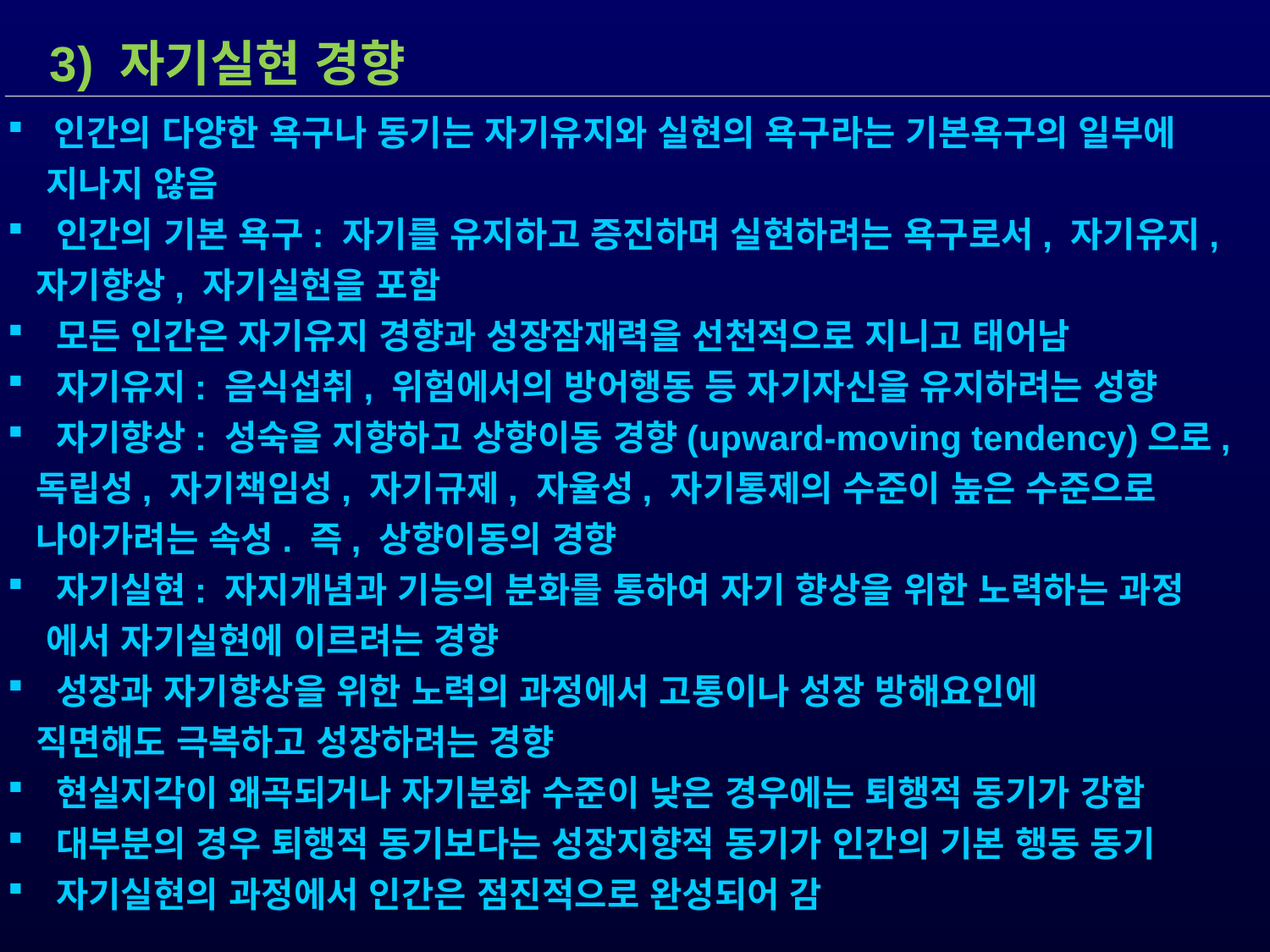

3) 자기실현 경향
 인간의 다양한 욕구나 동기는 자기유지와 실현의 욕구라는 기본욕구의 일부에
   지나지 않음
 인간의 기본 욕구: 자기를 유지하고 증진하며 실현하려는 욕구로서, 자기유지,
  자기향상, 자기실현을 포함
 모든 인간은 자기유지 경향과 성장잠재력을 선천적으로 지니고 태어남
 자기유지: 음식섭취, 위험에서의 방어행동 등 자기자신을 유지하려는 성향
 자기향상: 성숙을 지향하고 상향이동 경향(upward-moving tendency)으로,
  독립성, 자기책임성, 자기규제, 자율성, 자기통제의 수준이 높은 수준으로
  나아가려는 속성. 즉, 상향이동의 경향
 자기실현: 자지개념과 기능의 분화를 통하여 자기 향상을 위한 노력하는 과정
   에서 자기실현에 이르려는 경향
 성장과 자기향상을 위한 노력의 과정에서 고통이나 성장 방해요인에
  직면해도 극복하고 성장하려는 경향
 현실지각이 왜곡되거나 자기분화 수준이 낮은 경우에는 퇴행적 동기가 강함
 대부분의 경우 퇴행적 동기보다는 성장지향적 동기가 인간의 기본 행동 동기
 자기실현의 과정에서 인간은 점진적으로 완성되어 감